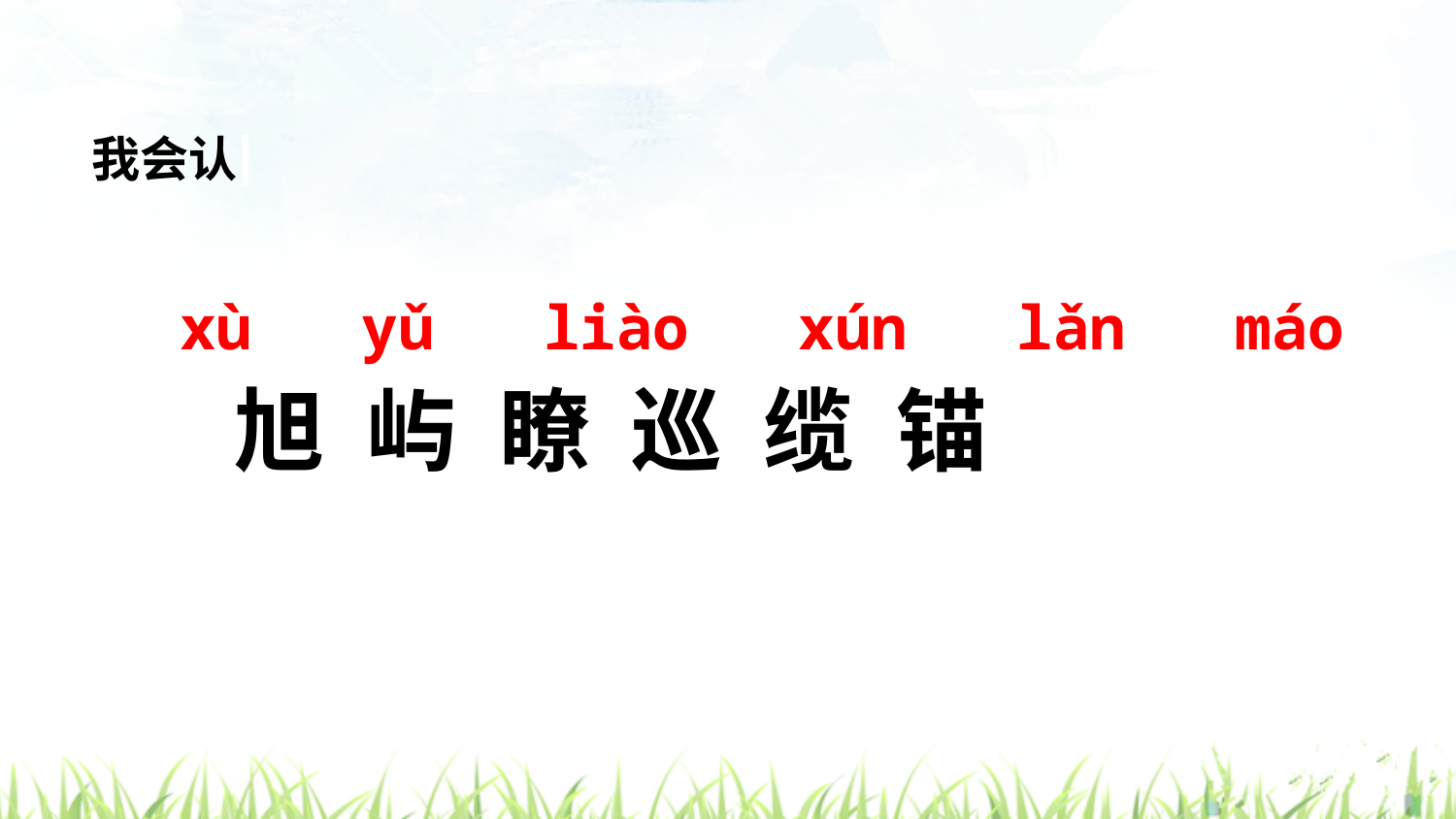

我会认

 xù   yǔ   liào   xún   lǎn   máo
旭  屿  瞭  巡  缆  锚